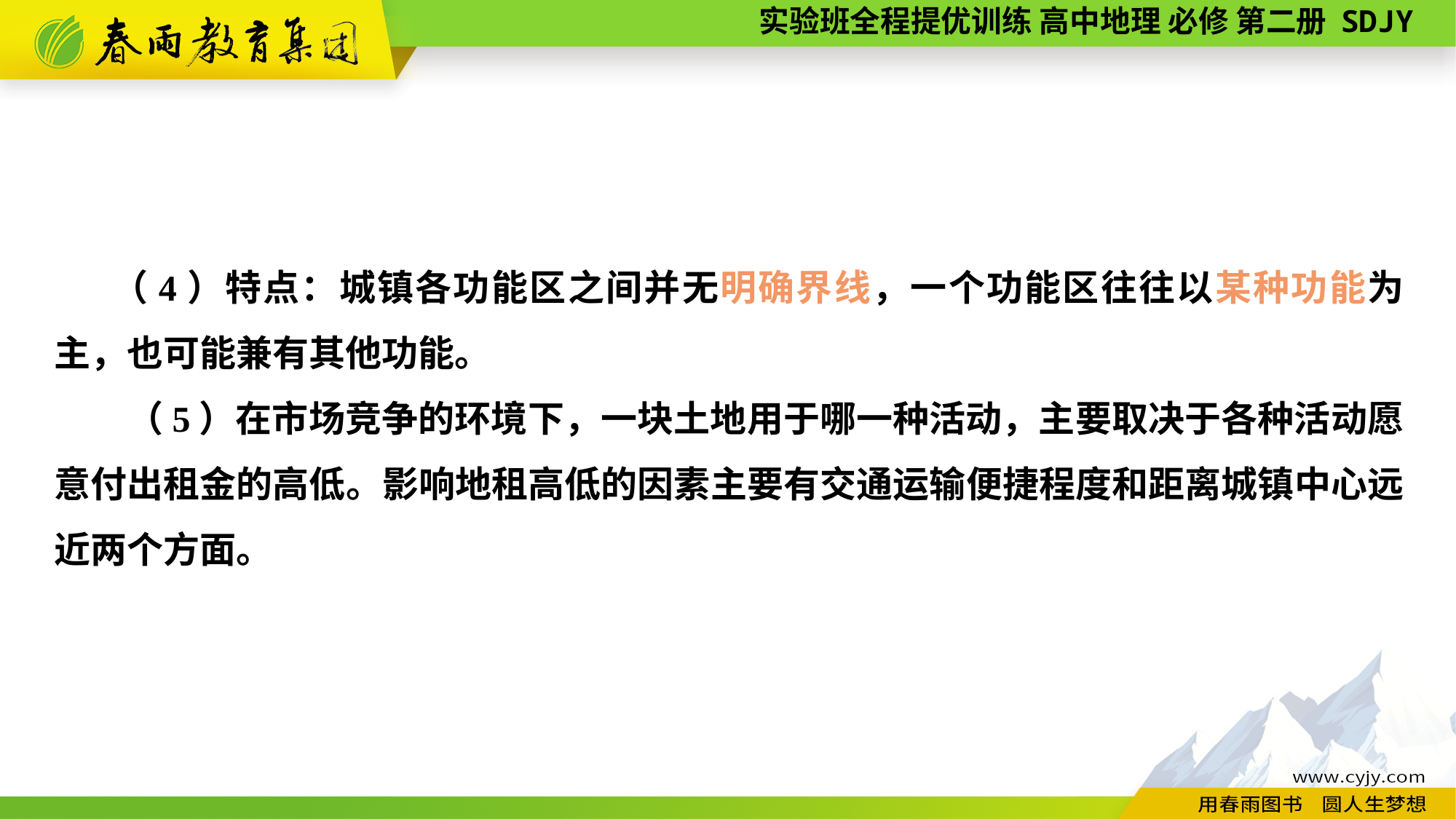

（4）特点：城镇各功能区之间并无明确界线，一个功能区往往以某种功能为主，也可能兼有其他功能。
　　（5）在市场竞争的环境下，一块土地用于哪一种活动，主要取决于各种活动愿意付出租金的高低。影响地租高低的因素主要有交通运输便捷程度和距离城镇中心远近两个方面。